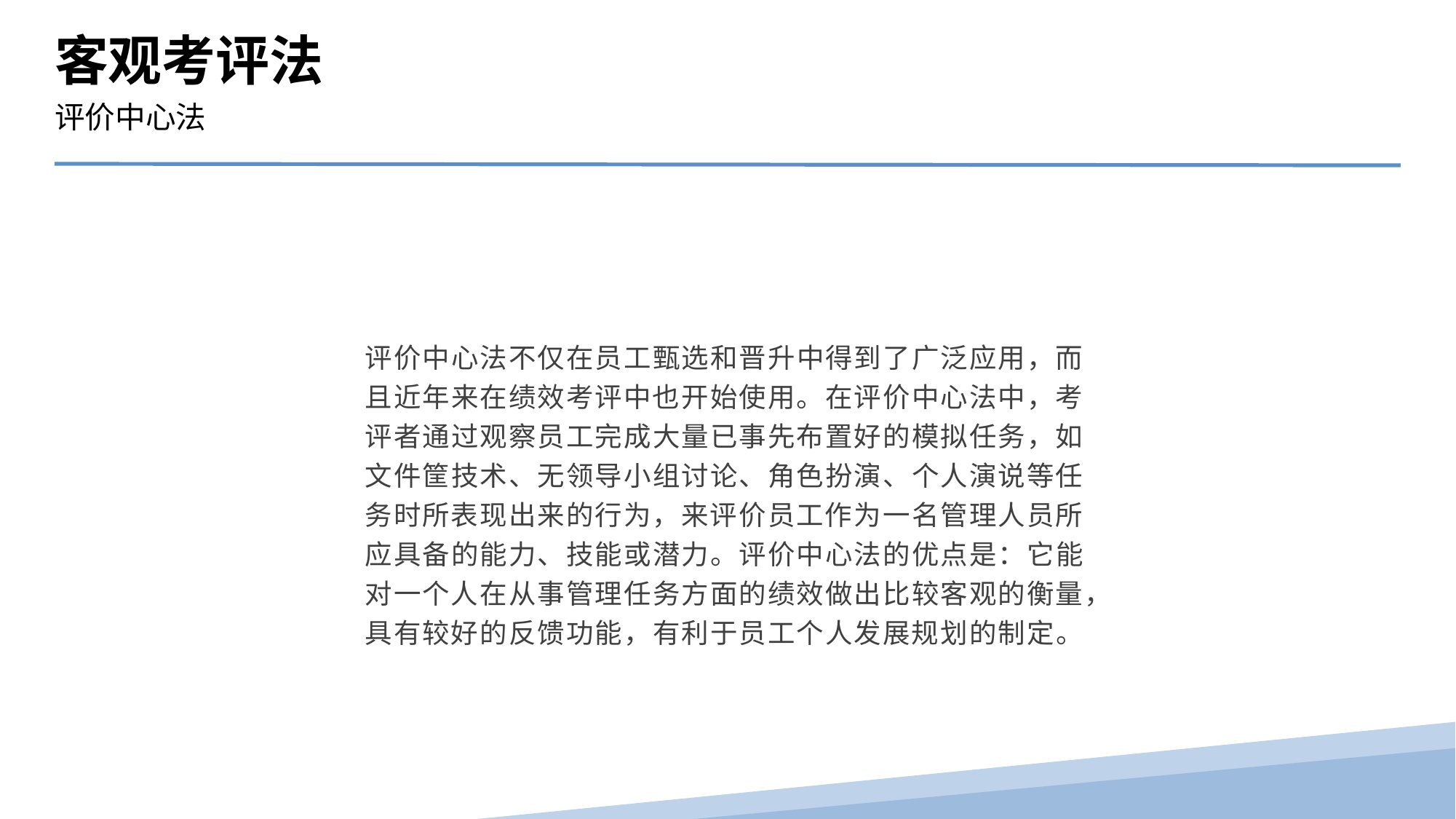

客观考评法
评价中心法
评价中心法不仅在员工甄选和晋升中得到了广泛应用，而且近年来在绩效考评中也开始使用。在评价中心法中，考评者通过观察员工完成大量已事先布置好的模拟任务，如文件筐技术、无领导小组讨论、角色扮演、个人演说等任务时所表现出来的行为，来评价员工作为一名管理人员所应具备的能力、技能或潜力。评价中心法的优点是：它能对一个人在从事管理任务方面的绩效做出比较客观的衡量，具有较好的反馈功能，有利于员工个人发展规划的制定。